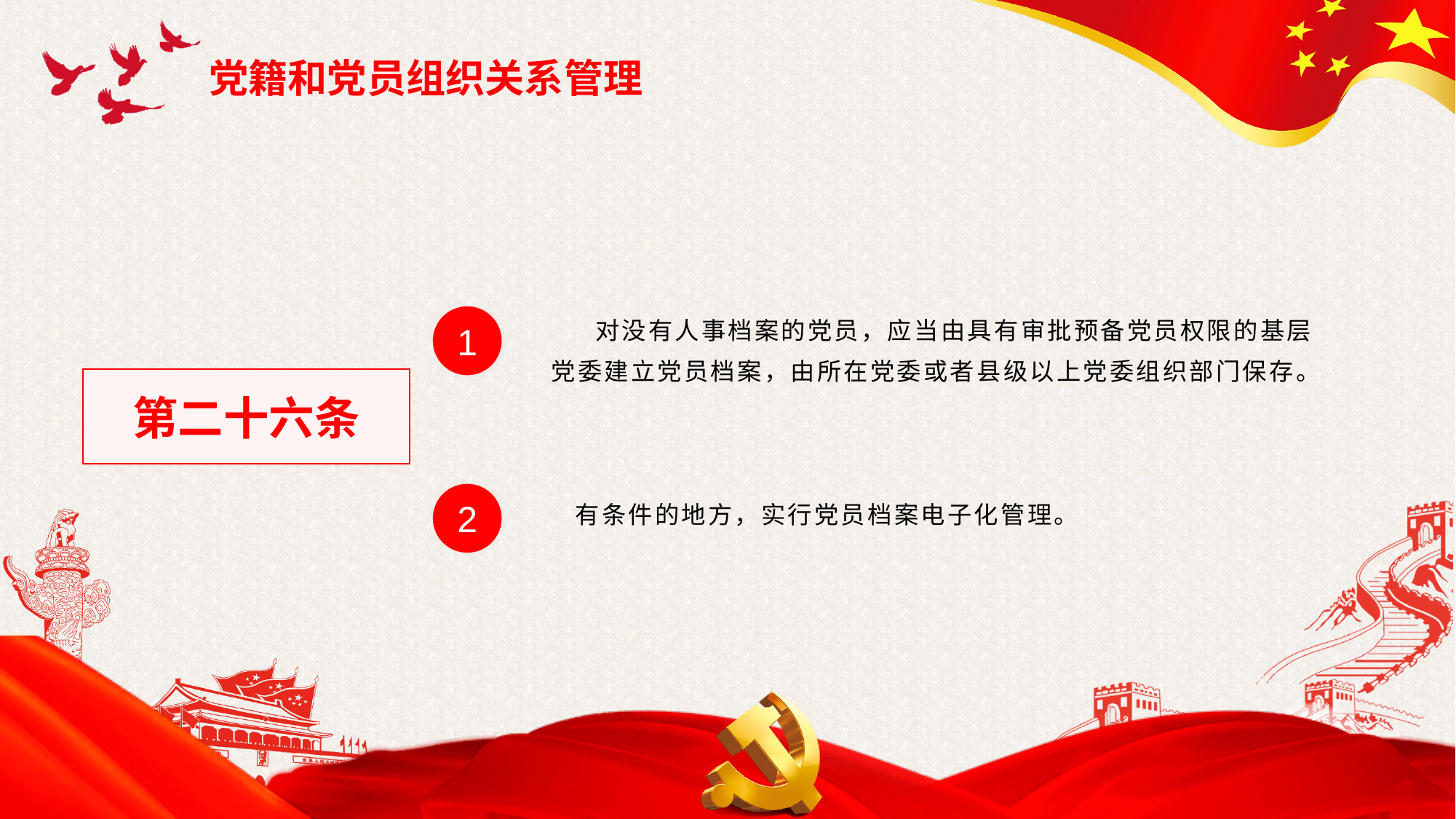

党籍和党员组织关系管理
       对没有人事档案的党员，应当由具有审批预备党员权限的基层党委建立党员档案，由所在党委或者县级以上党委组织部门保存。
1
第二十六条
2
   　有条件的地方，实行党员档案电子化管理。